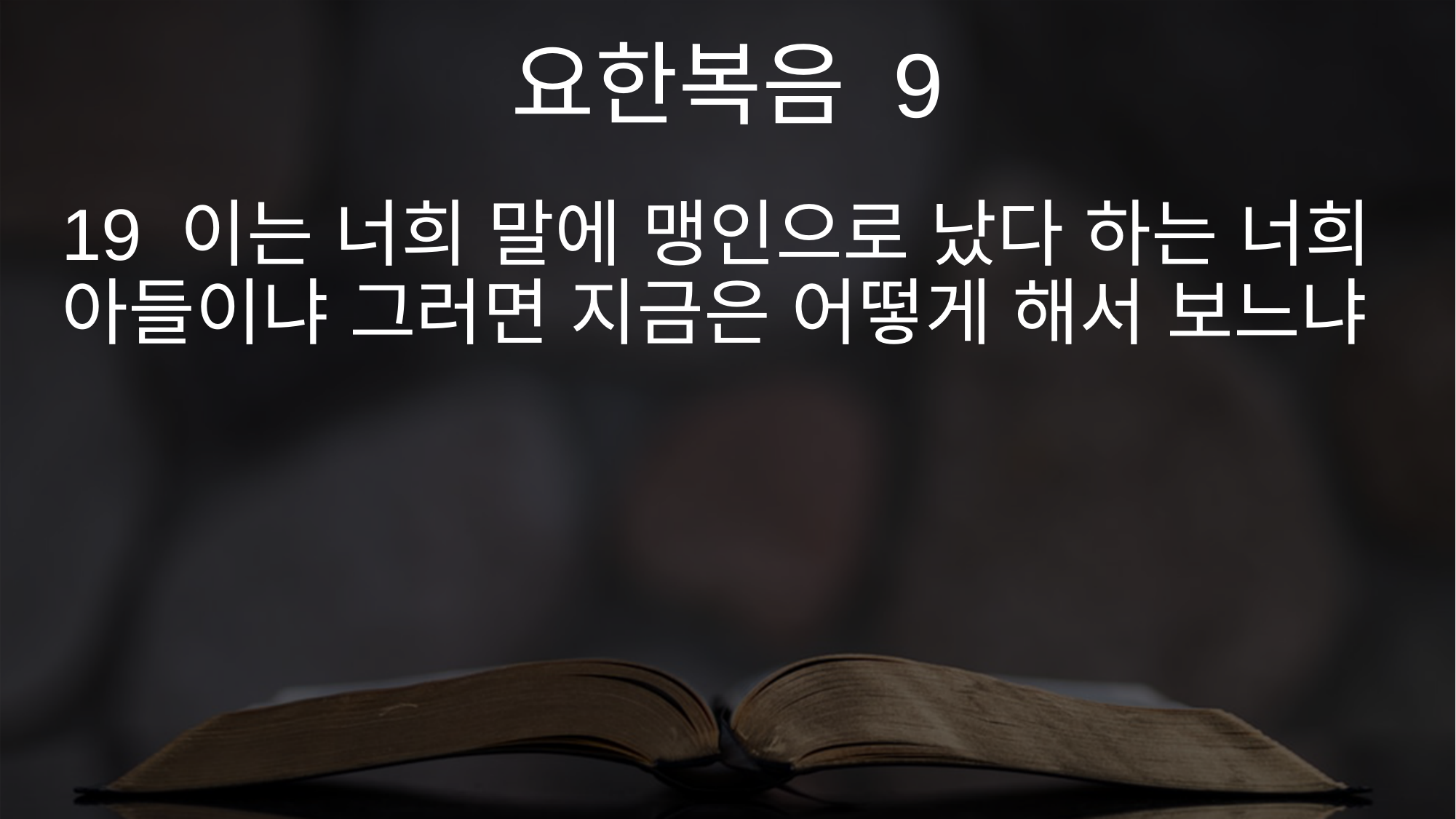

요한복음 9
19 이는 너희 말에 맹인으로 났다 하는 너희 아들이냐 그러면 지금은 어떻게 해서 보느냐